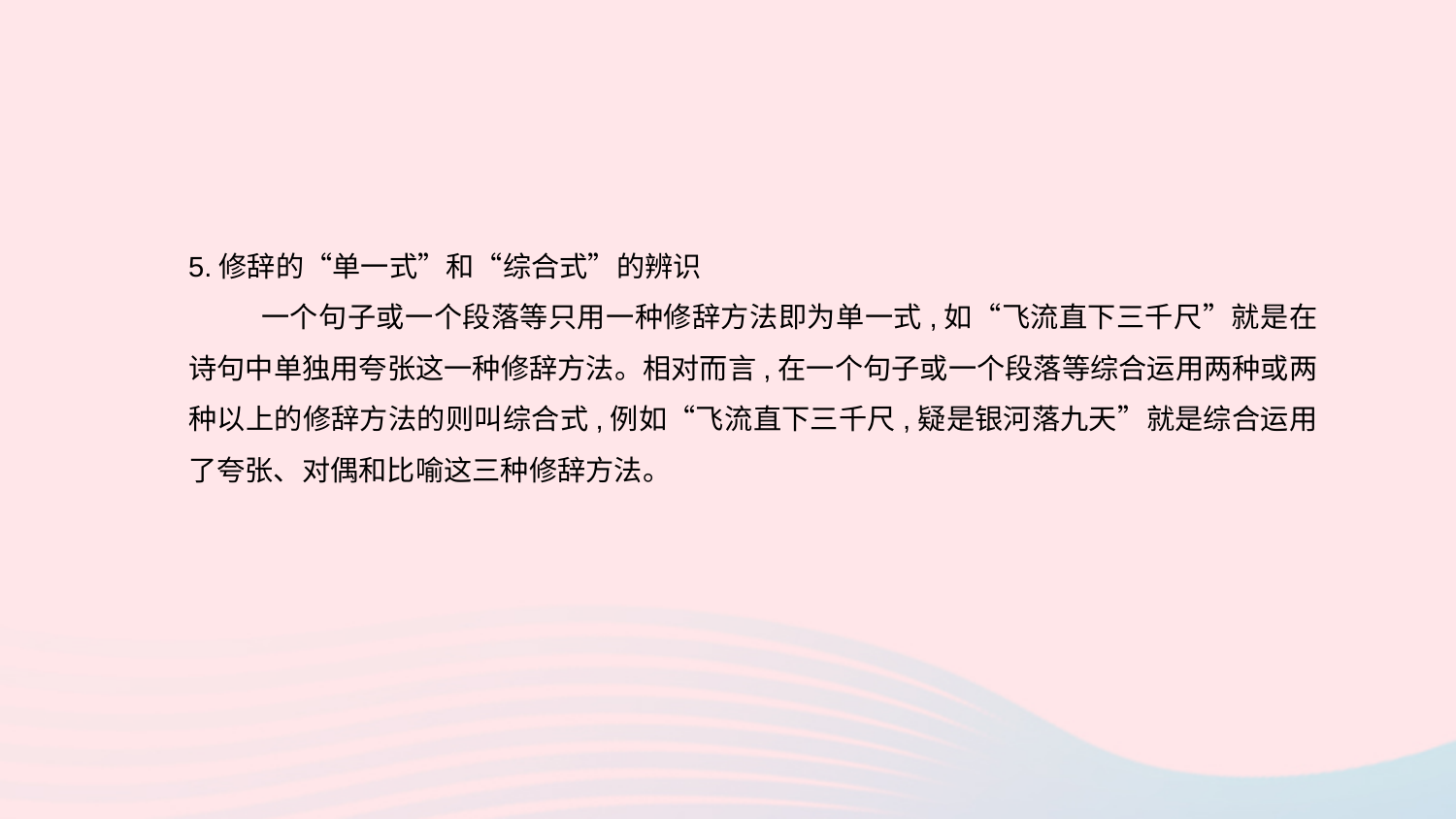

5.修辞的“单一式”和“综合式”的辨识
一个句子或一个段落等只用一种修辞方法即为单一式,如“飞流直下三千尺”就是在诗句中单独用夸张这一种修辞方法。相对而言,在一个句子或一个段落等综合运用两种或两种以上的修辞方法的则叫综合式,例如“飞流直下三千尺,疑是银河落九天”就是综合运用了夸张、对偶和比喻这三种修辞方法。